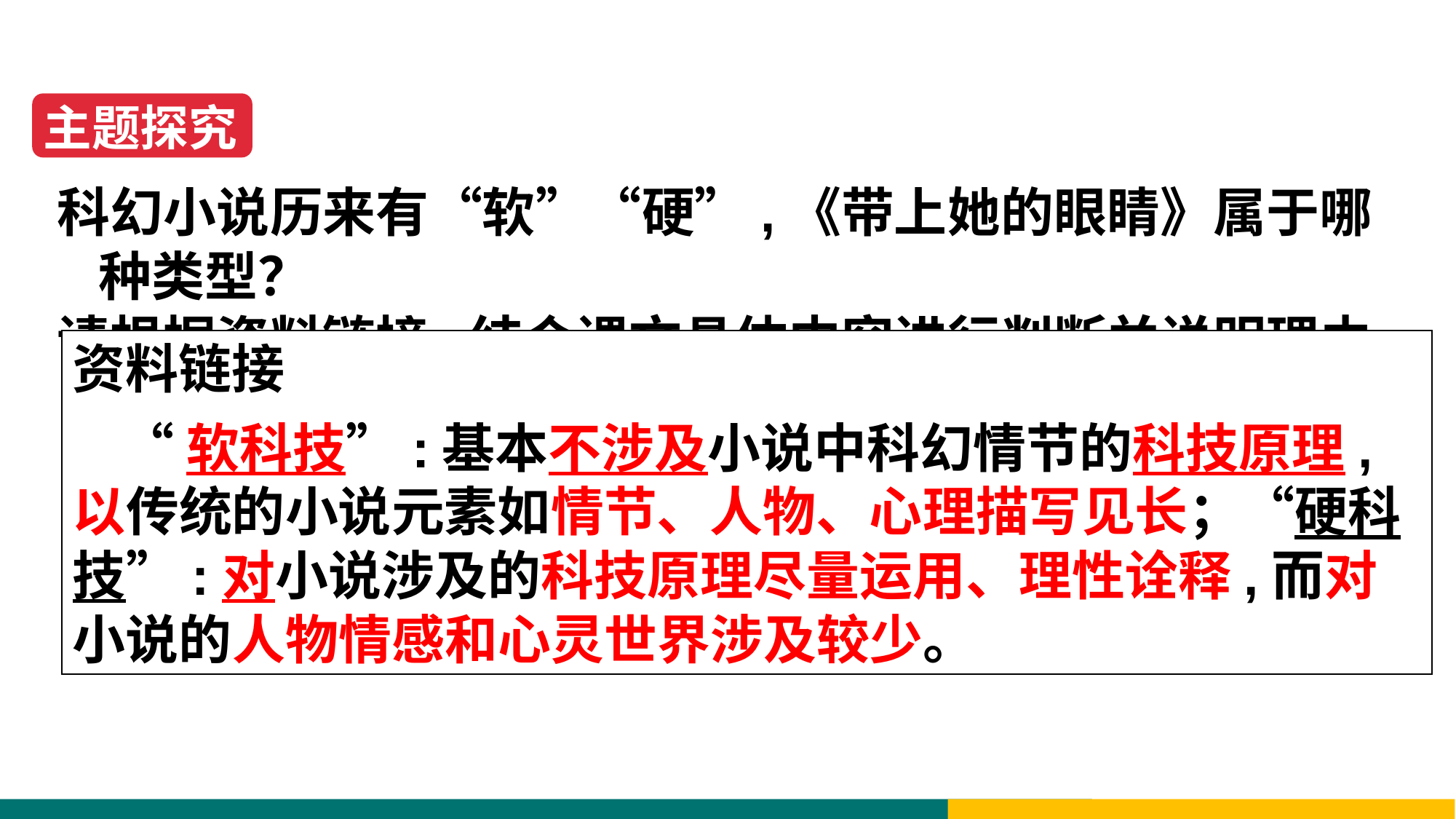

主题探究
科幻小说历来有“软”“硬”,《带上她的眼睛》属于哪种类型？
请根据资料链接,结合课文具体内容进行判断并说明理由。

资料链接
    “软科技”:基本不涉及小说中科幻情节的科技原理,以传统的小说元素如情节、人物、心理描写见长；“硬科技”:对小说涉及的科技原理尽量运用、理性诠释,而对小说的人物情感和心灵世界涉及较少。